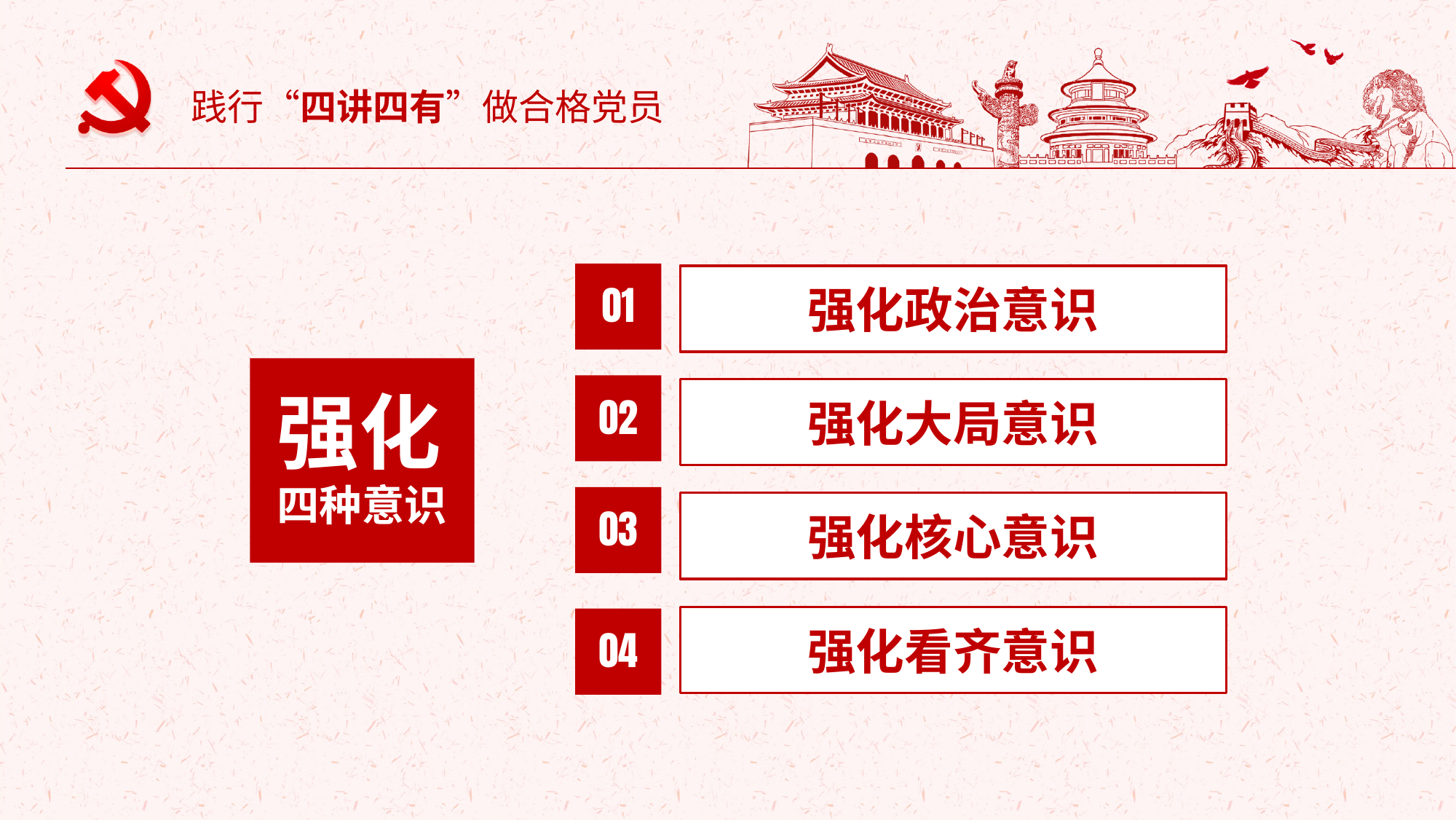

践行“四讲四有”做合格党员

01
强化政治意识

强化
四种意识

02
强化大局意识

03
强化核心意识
强化看齐意识

04